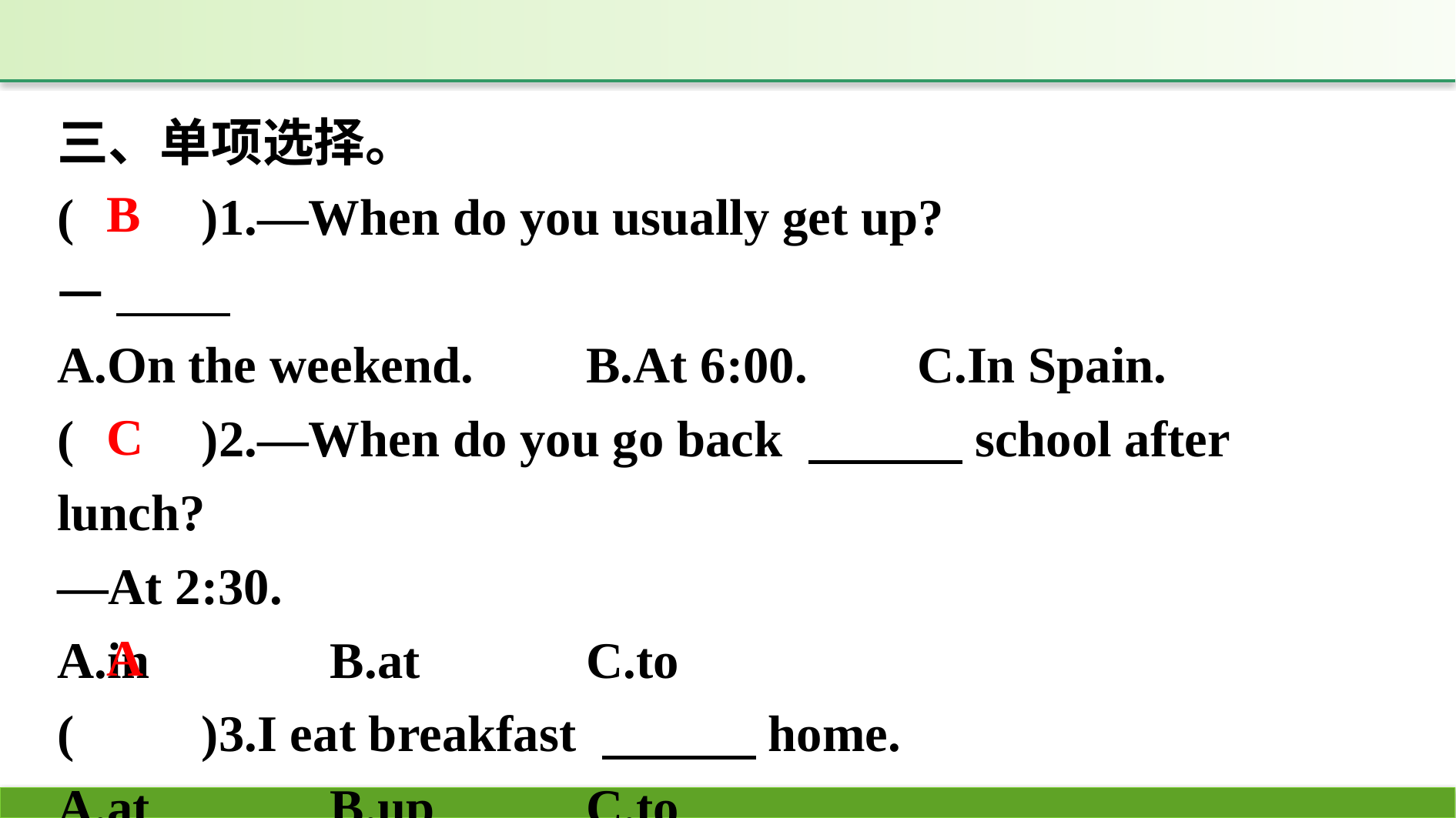

三、单项选择。
(　　)1.—When do you usually get up?
—
A.On the weekend.	B.At 6:00.	    C.In Spain.
(　　)2.—When do you go back 　　　school after lunch?
—At 2:30.
A.in		B.at		C.to
(　　)3.I eat breakfast 　　　home.
A.at		B.up		C.to
B
C
A